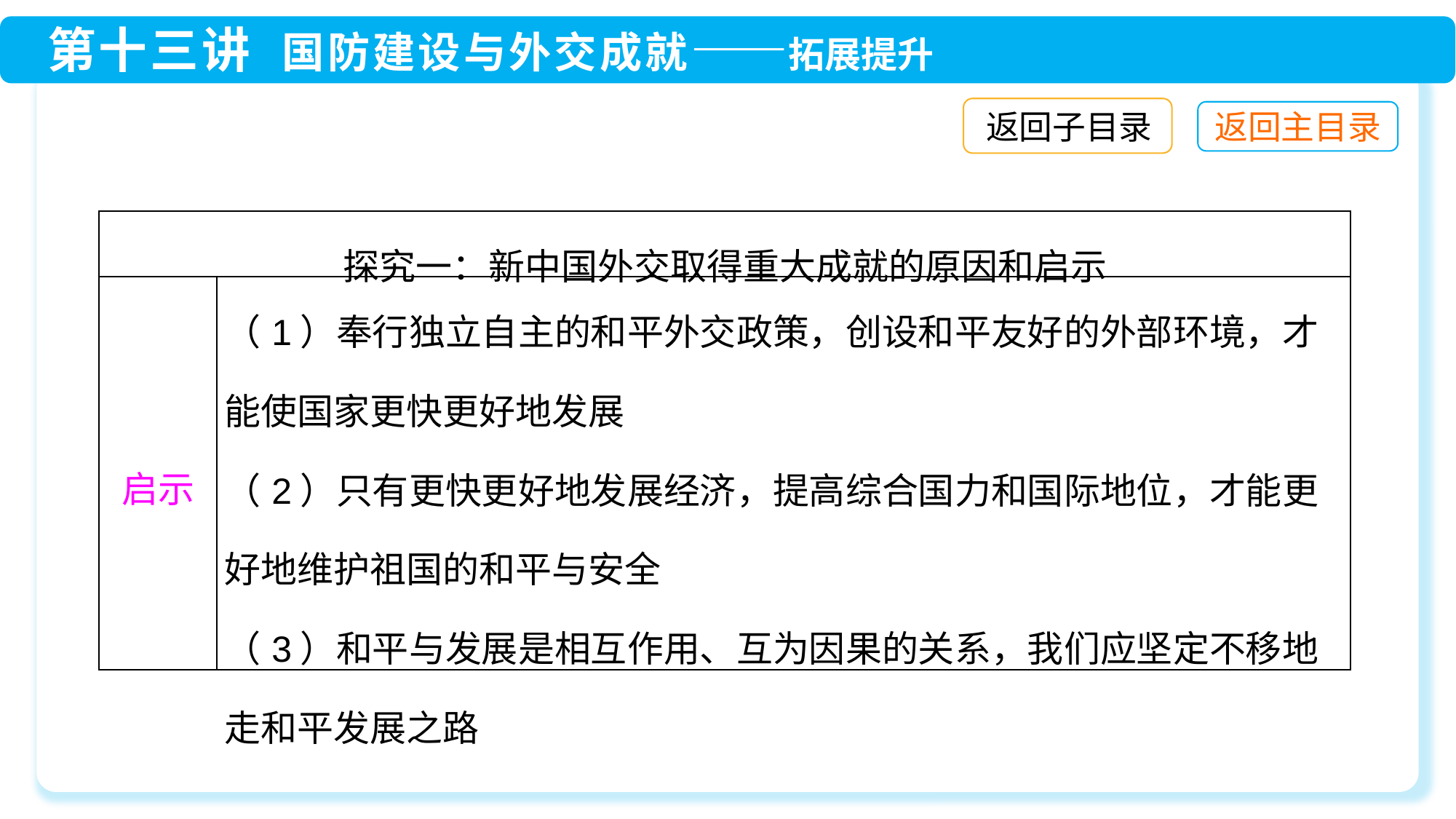

返回子目录
| 探究一：新中国外交取得重大成就的原因和启示 |  |
| --- | --- |
| 启示 | （1）奉行独立自主的和平外交政策，创设和平友好的外部环境，才能使国家更快更好地发展 （2）只有更快更好地发展经济，提高综合国力和国际地位，才能更好地维护祖国的和平与安全 （3）和平与发展是相互作用、互为因果的关系，我们应坚定不移地走和平发展之路 |